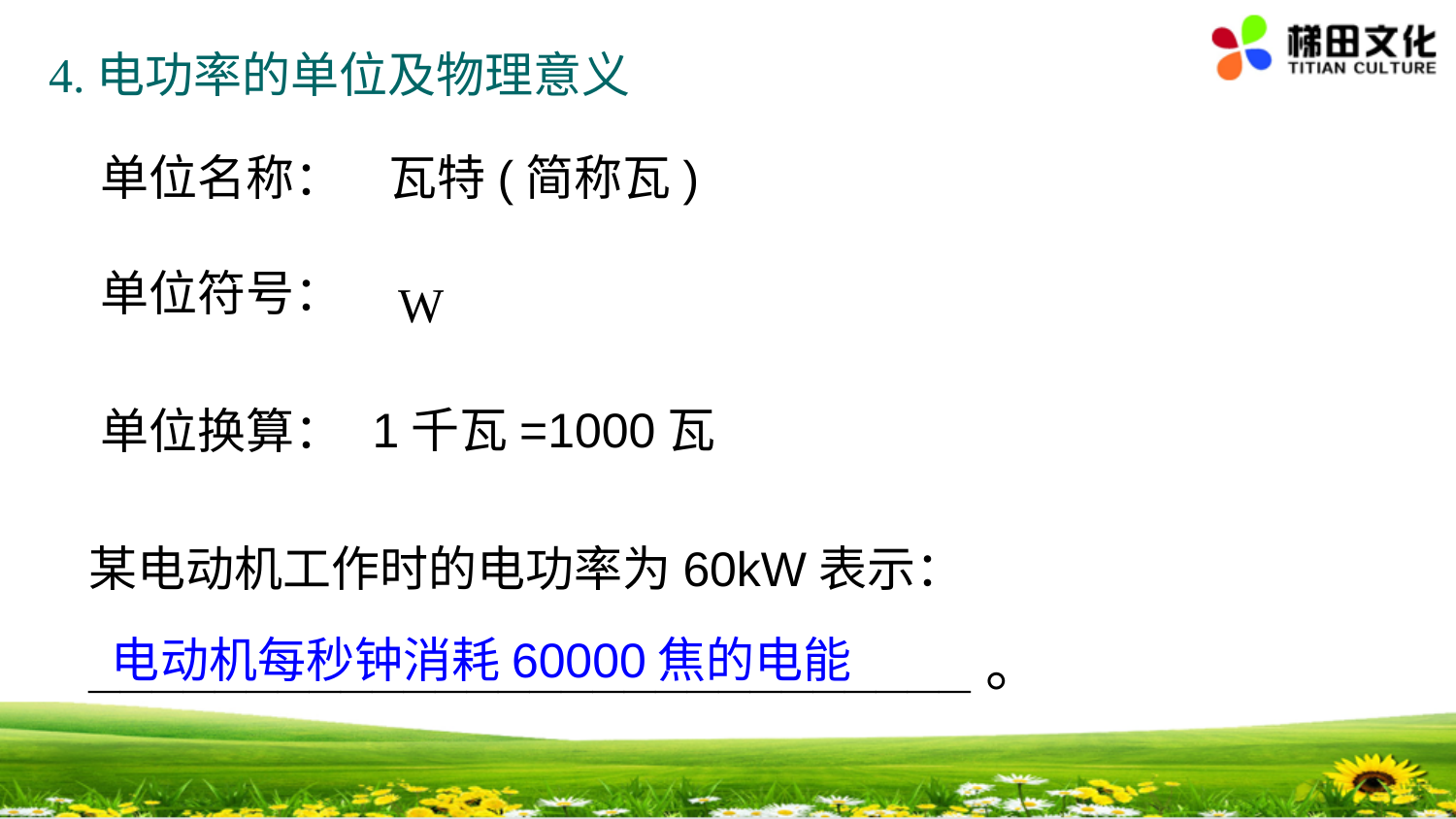

4.电功率的单位及物理意义
单位名称：

瓦特(简称瓦)
单位符号：
W
1千瓦=1000瓦
单位换算：
某电动机工作时的电功率为60kW表示：
____________________________。
电动机每秒钟消耗60000焦的电能